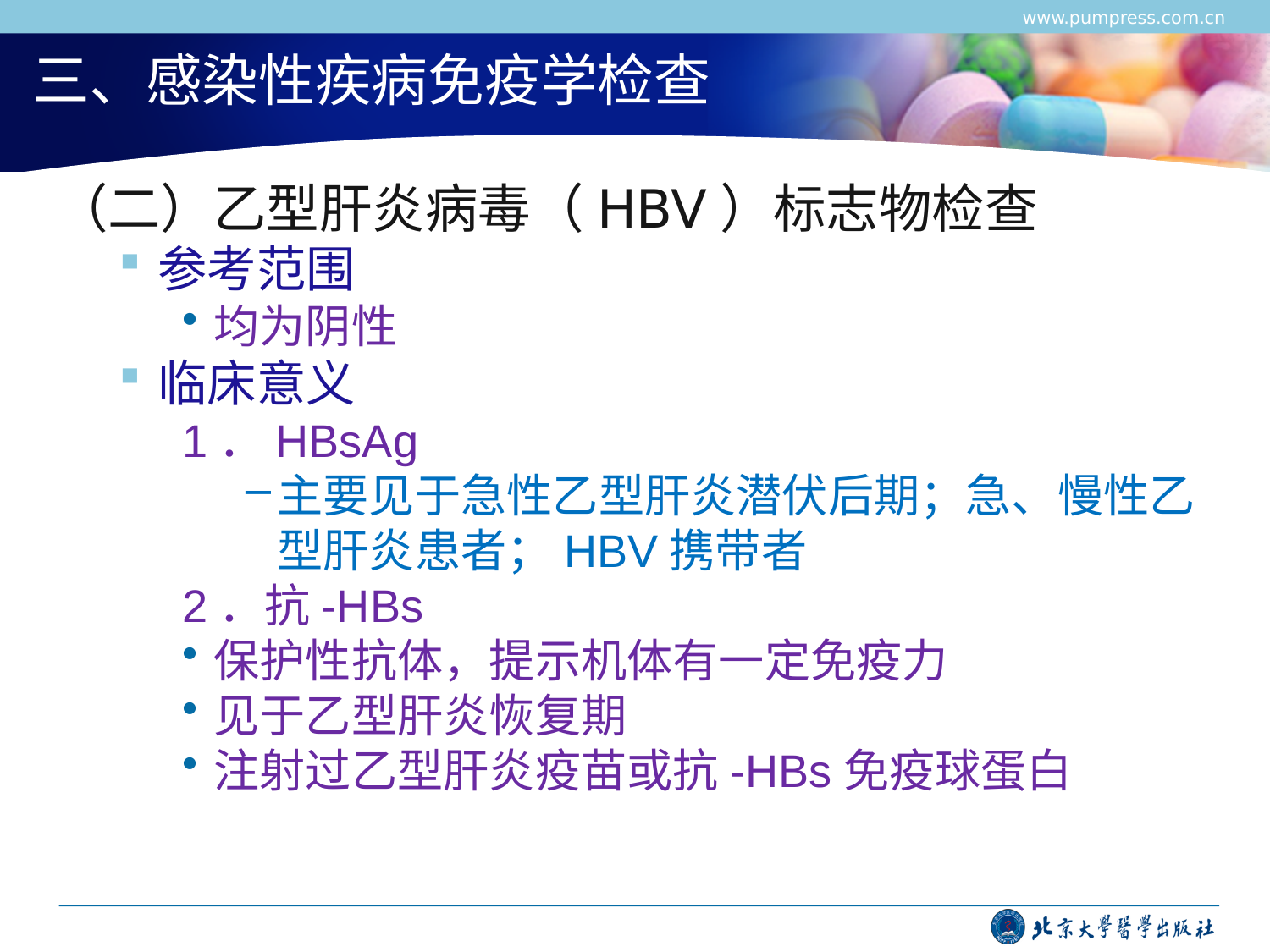

www.pumpress.com.cn
# 三、感染性疾病免疫学检查
（二）乙型肝炎病毒（HBV）标志物检查
参考范围
均为阴性
临床意义
1．HBsAg
主要见于急性乙型肝炎潜伏后期；急、慢性乙型肝炎患者；HBV携带者
2．抗-HBs
保护性抗体，提示机体有一定免疫力
见于乙型肝炎恢复期
注射过乙型肝炎疫苗或抗-HBs免疫球蛋白